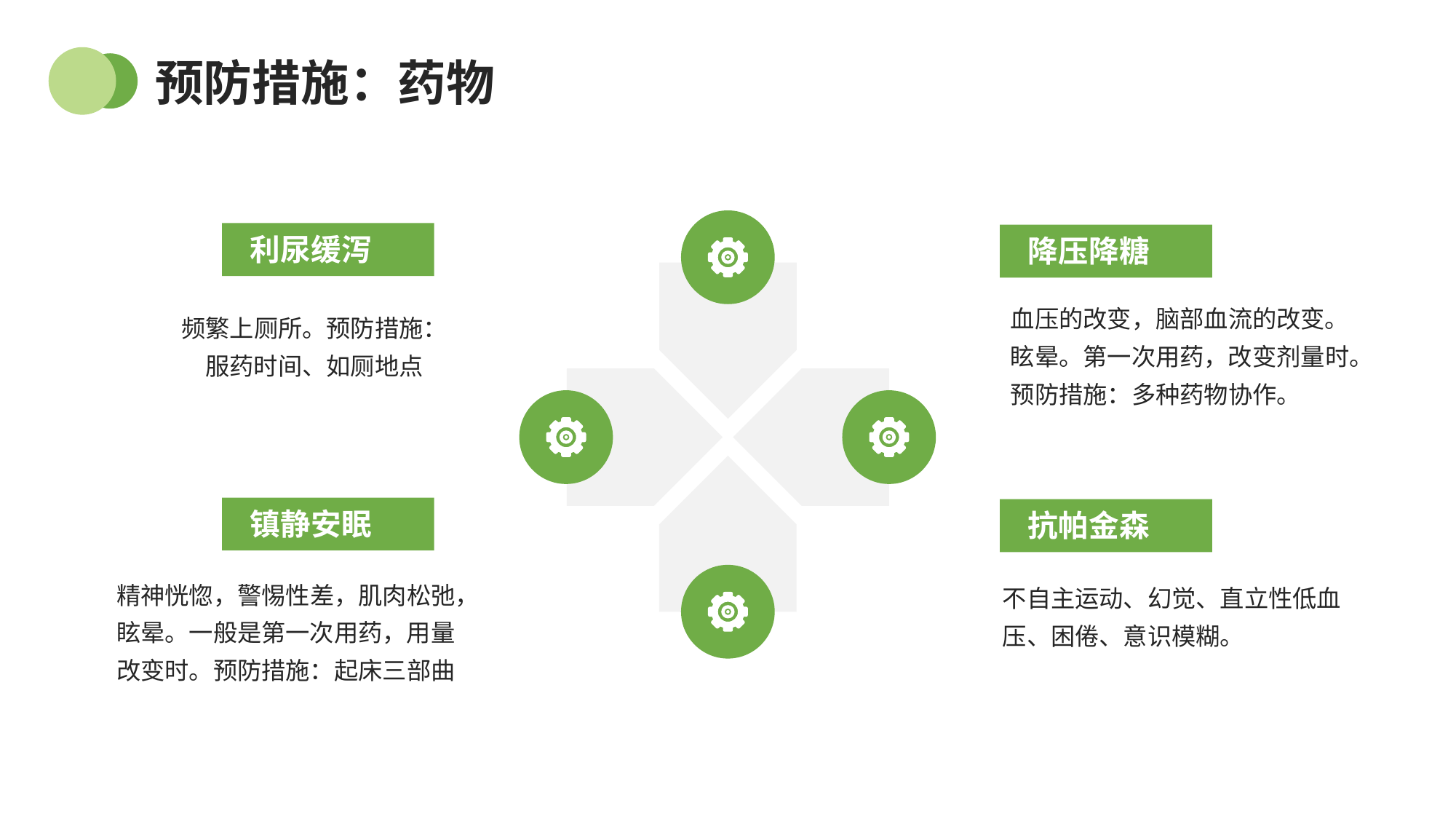

预防措施：药物

利尿缓泻

降压降糖

血压的改变，脑部血流的改变。眩晕。第一次用药，改变剂量时。预防措施：多种药物协作。
频繁上厕所。预防措施：服药时间、如厕地点

镇静安眠

抗帕金森

精神恍惚，警惕性差，肌肉松弛，眩晕。一般是第一次用药，用量改变时。预防措施：起床三部曲
不自主运动、幻觉、直立性低血压、困倦、意识模糊。